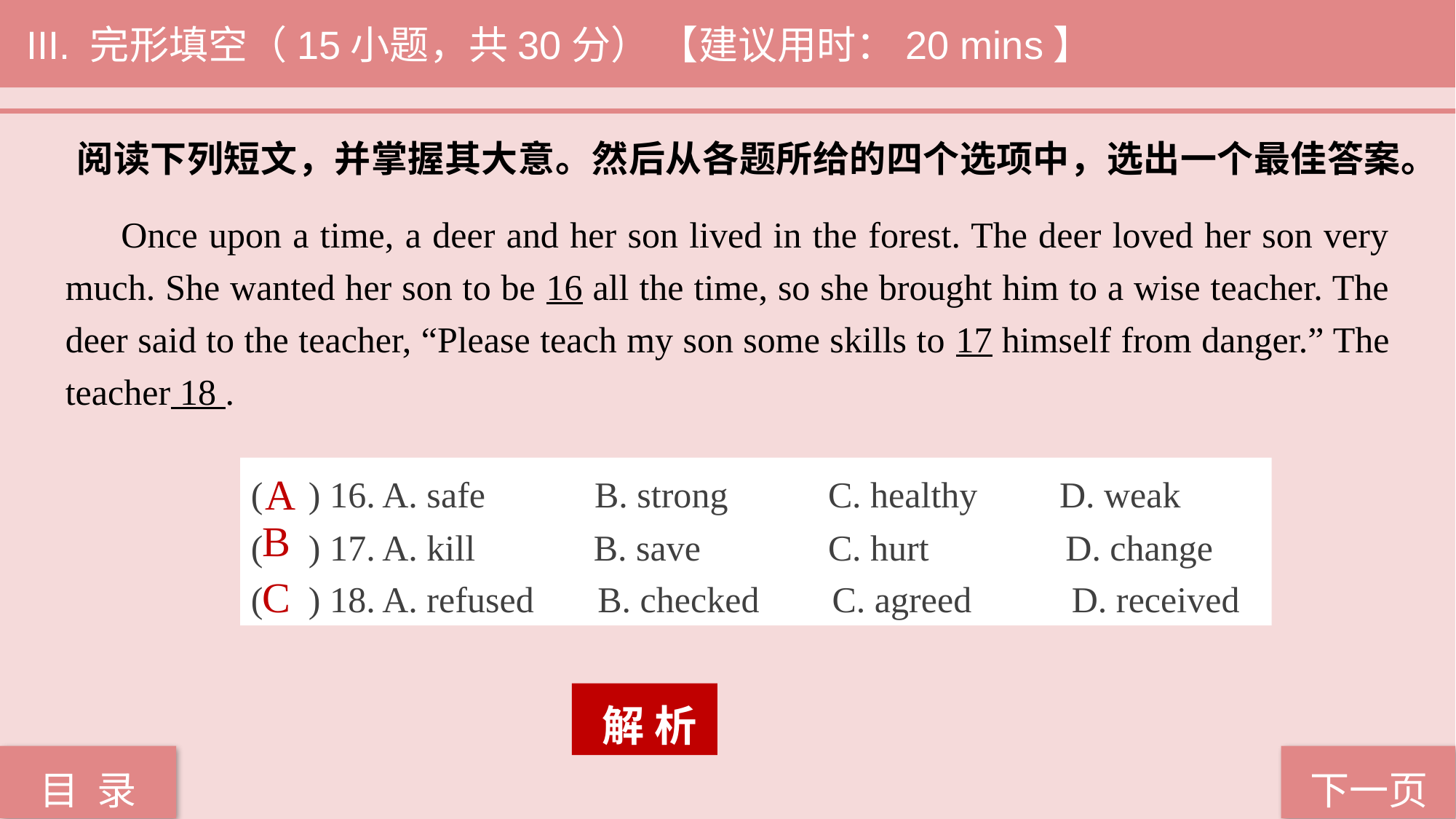

III. 完形填空（15小题，共30分） 【建议用时：20 mins】
阅读下列短文，并掌握其大意。然后从各题所给的四个选项中，选出一个最佳答案。
     Once upon a time, a deer and her son lived in the forest. The deer loved her son very much. She wanted her son to be 16 all the time, so she brought him to a wise teacher. The deer said to the teacher, “Please teach my son some skills to 17 himself from danger.” The teacher 18 .
(     ) 16. A. safe            B. strong           C. healthy         D. weak
(     ) 17. A. kill             B. save              C. hurt               D. change
(     ) 18. A. refused       B. checked        C. agreed           D. received
A
B
C
 解 析